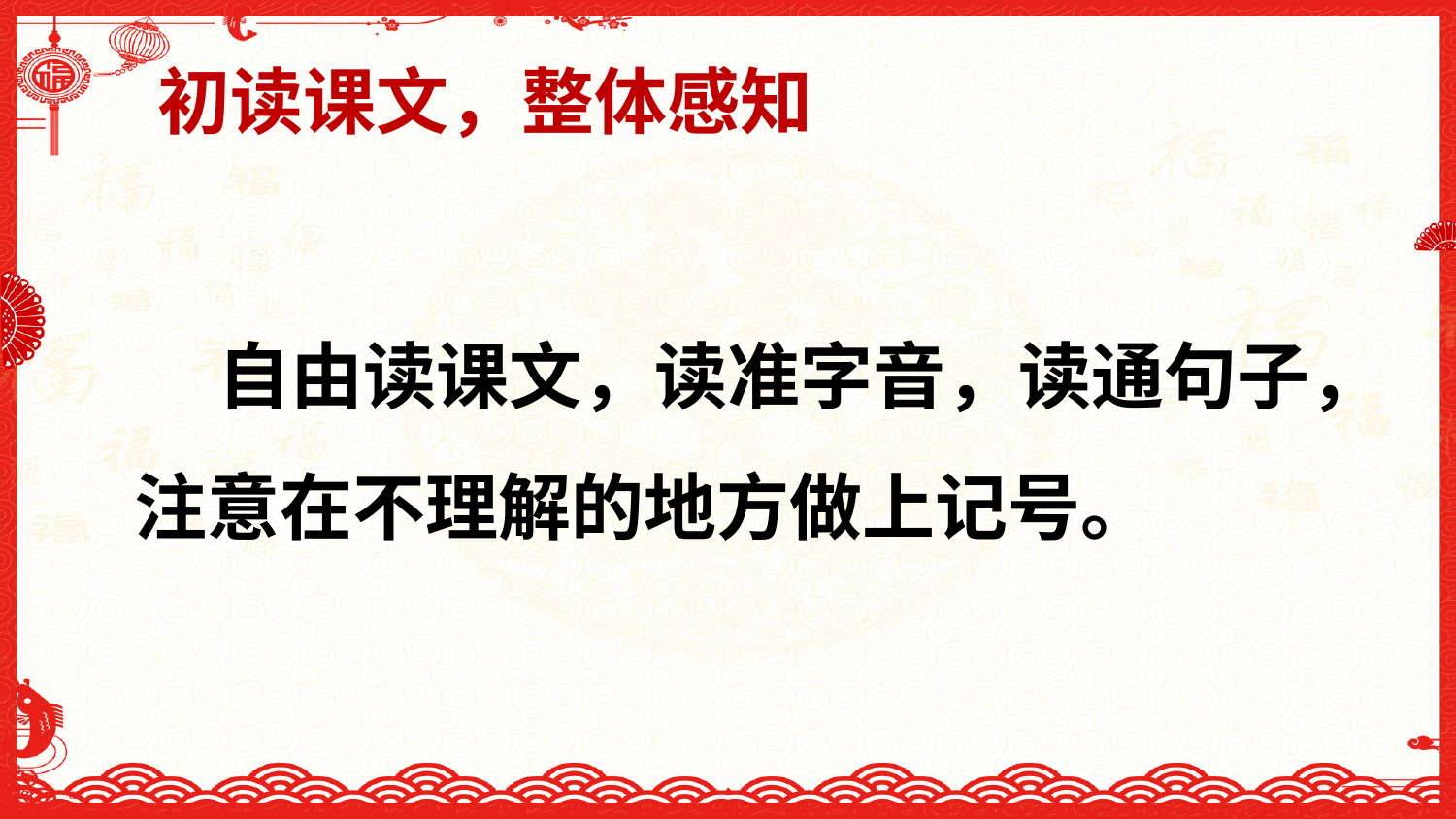

初读课文，整体感知
    自由读课文，读准字音，读通句子，注意在不理解的地方做上记号。